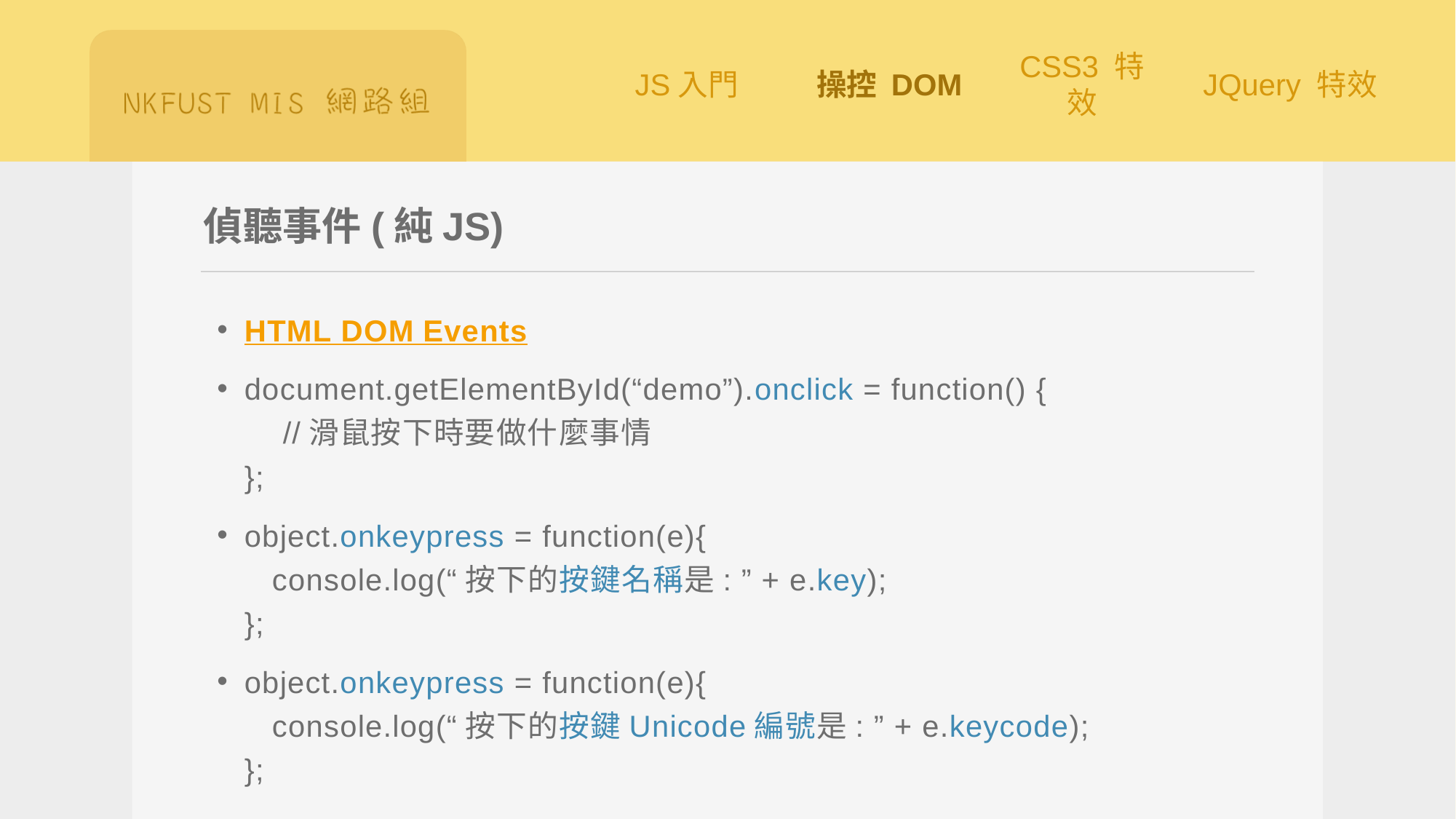

# 偵聽事件(純JS)
HTML DOM Events
document.getElementById(“demo”).onclick = function() {
　//滑鼠按下時要做什麼事情
};
object.onkeypress = function(e){
   console.log(“按下的按鍵名稱是: ” + e.key);
};
object.onkeypress = function(e){
   console.log(“按下的按鍵Unicode編號是: ” + e.keycode);
};